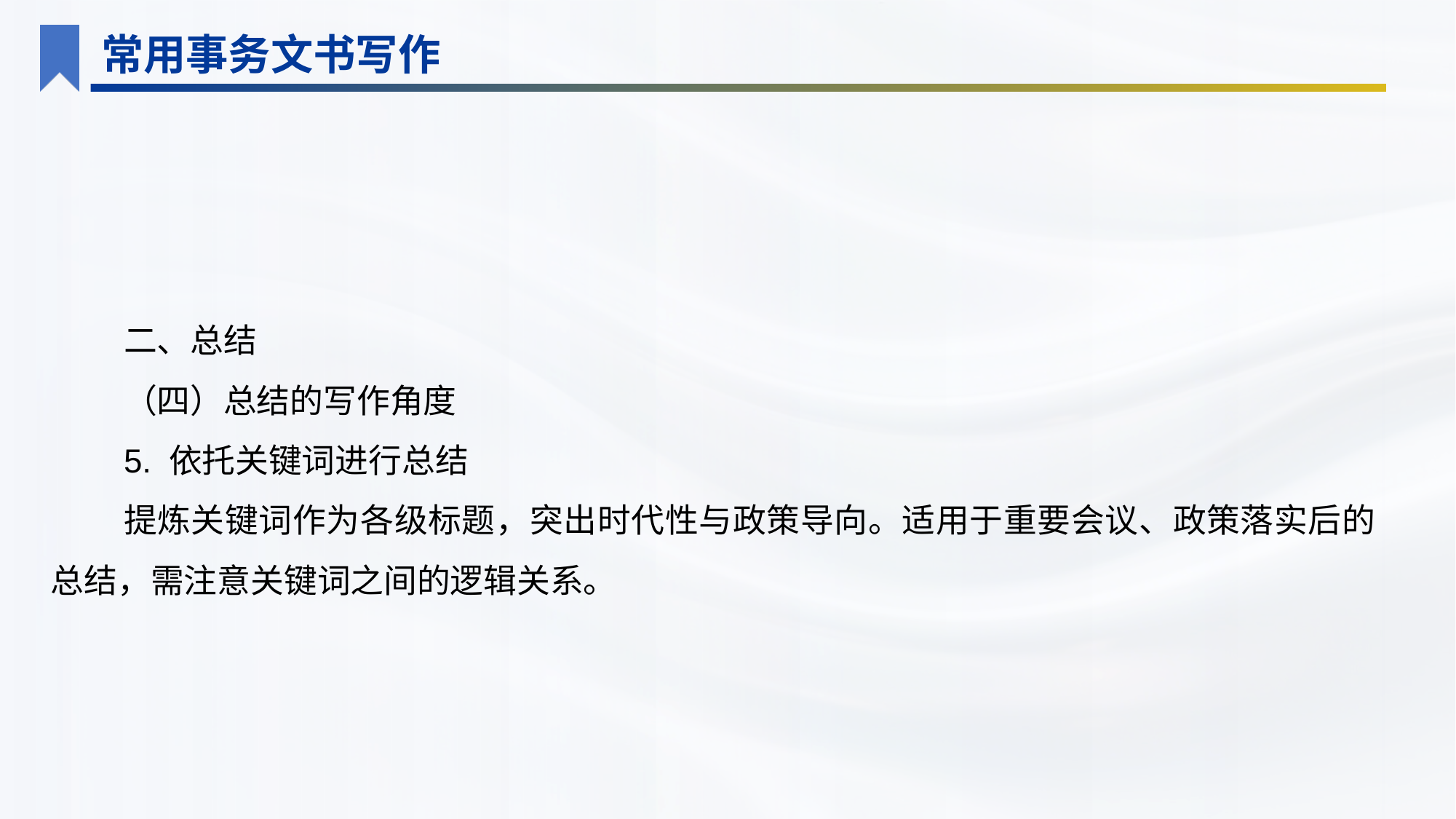

常用事务文书写作
二、总结
（四）总结的写作角度
5. 依托关键词进行总结
提炼关键词作为各级标题，突出时代性与政策导向。适用于重要会议、政策落实后的总结，需注意关键词之间的逻辑关系。